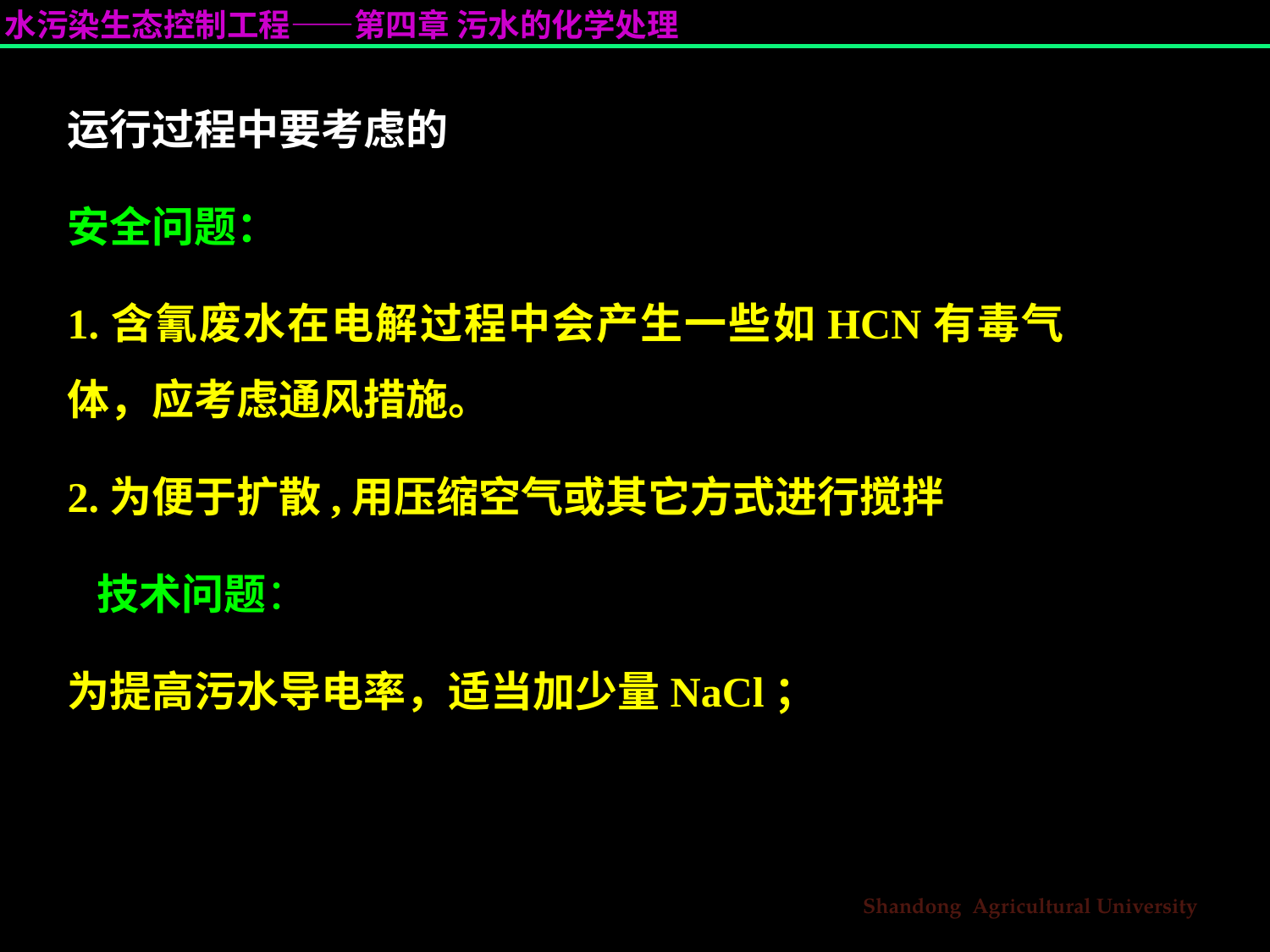

运行过程中要考虑的
安全问题：
1.含氰废水在电解过程中会产生一些如HCN有毒气体，应考虑通风措施。
2.为便于扩散,用压缩空气或其它方式进行搅拌
  技术问题：
为提高污水导电率，适当加少量NaCl；